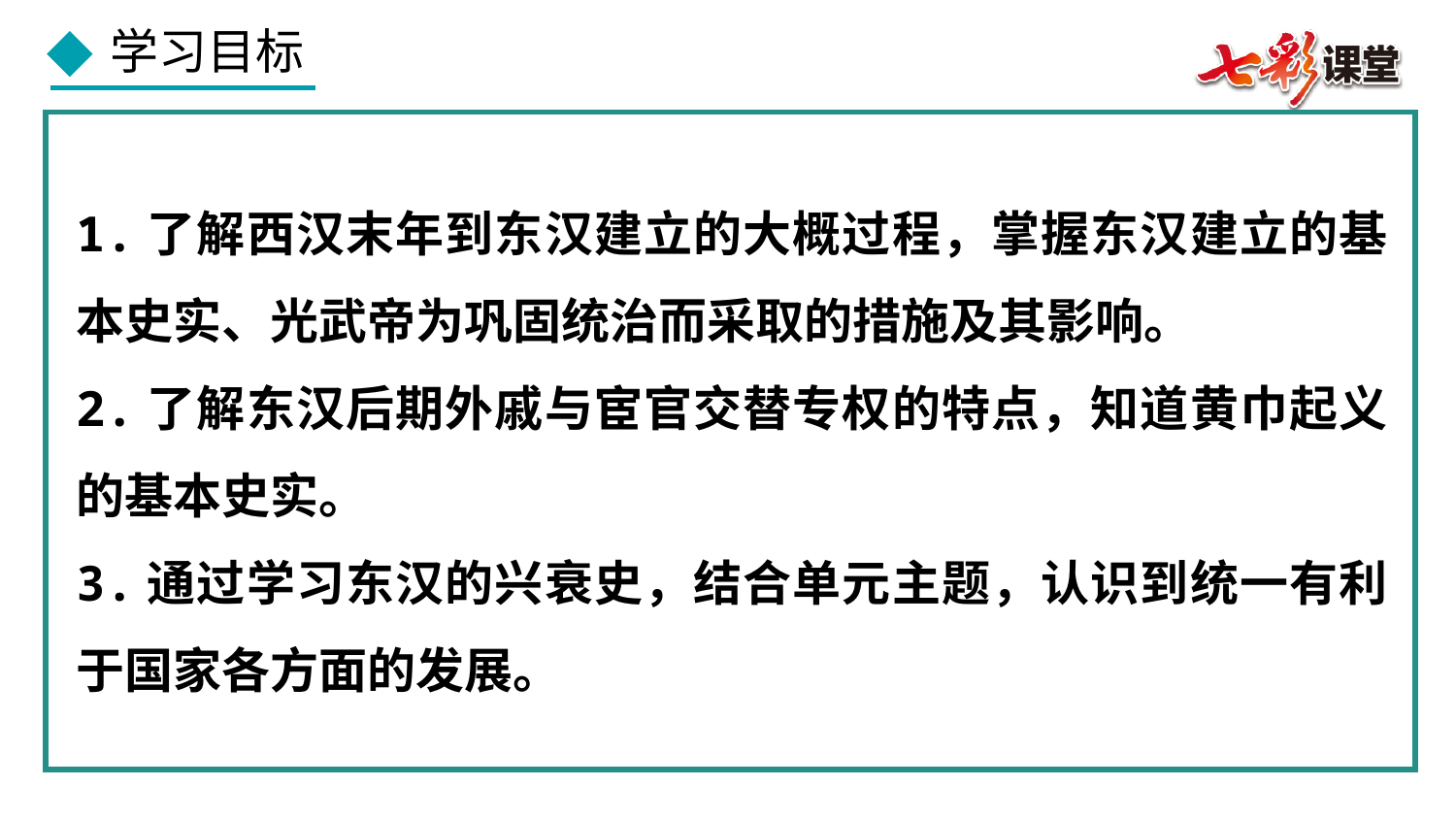

1.了解西汉末年到东汉建立的大概过程，掌握东汉建立的基本史实、光武帝为巩固统治而采取的措施及其影响。
2.了解东汉后期外戚与宦官交替专权的特点，知道黄巾起义的基本史实。
3.通过学习东汉的兴衰史，结合单元主题，认识到统一有利于国家各方面的发展。